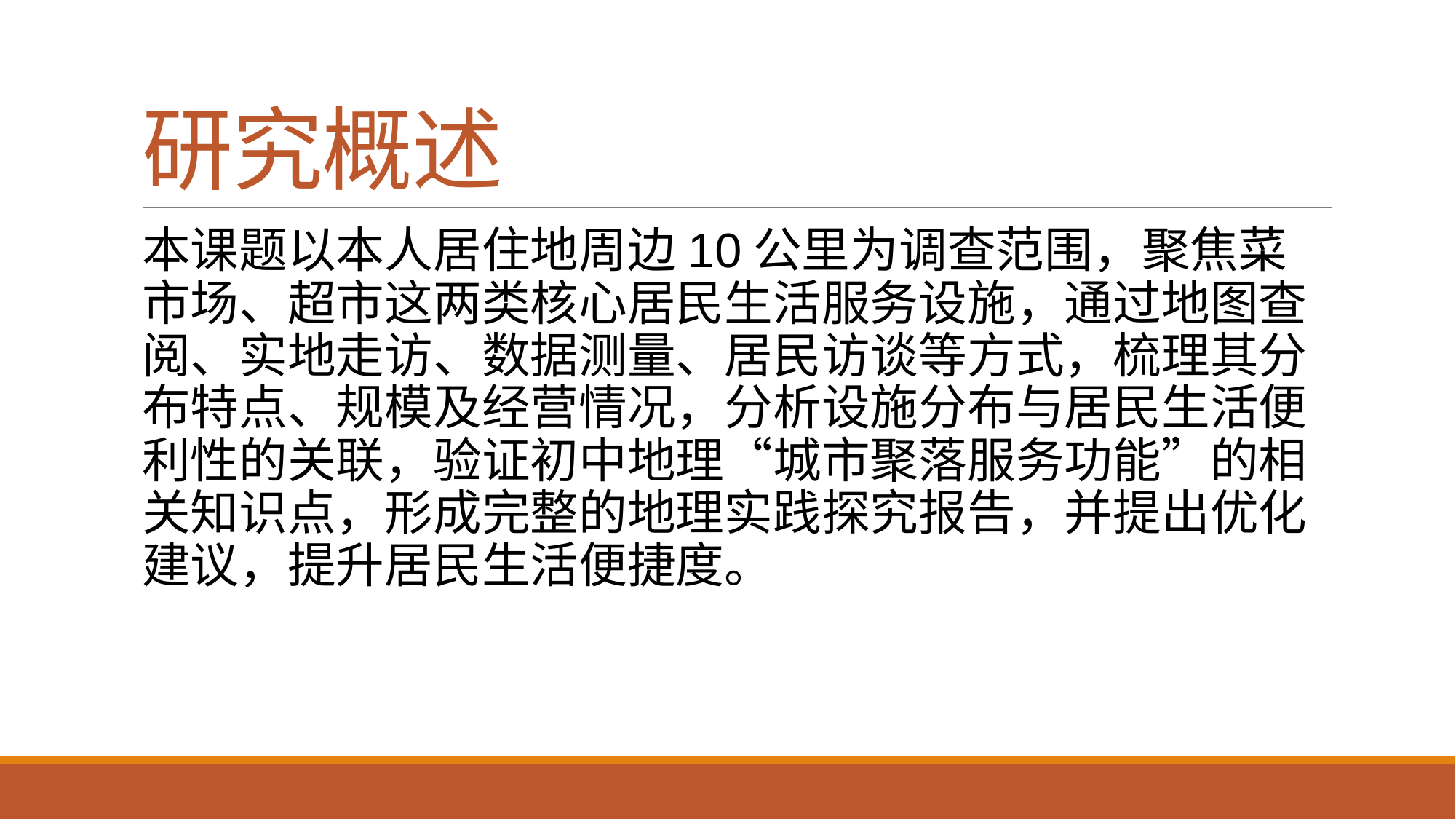

# 研究概述
本课题以本人居住地周边10公里为调查范围，聚焦菜市场、超市这两类核心居民生活服务设施，通过地图查阅、实地走访、数据测量、居民访谈等方式，梳理其分布特点、规模及经营情况，分析设施分布与居民生活便利性的关联，验证初中地理“城市聚落服务功能”的相关知识点，形成完整的地理实践探究报告，并提出优化建议，提升居民生活便捷度。